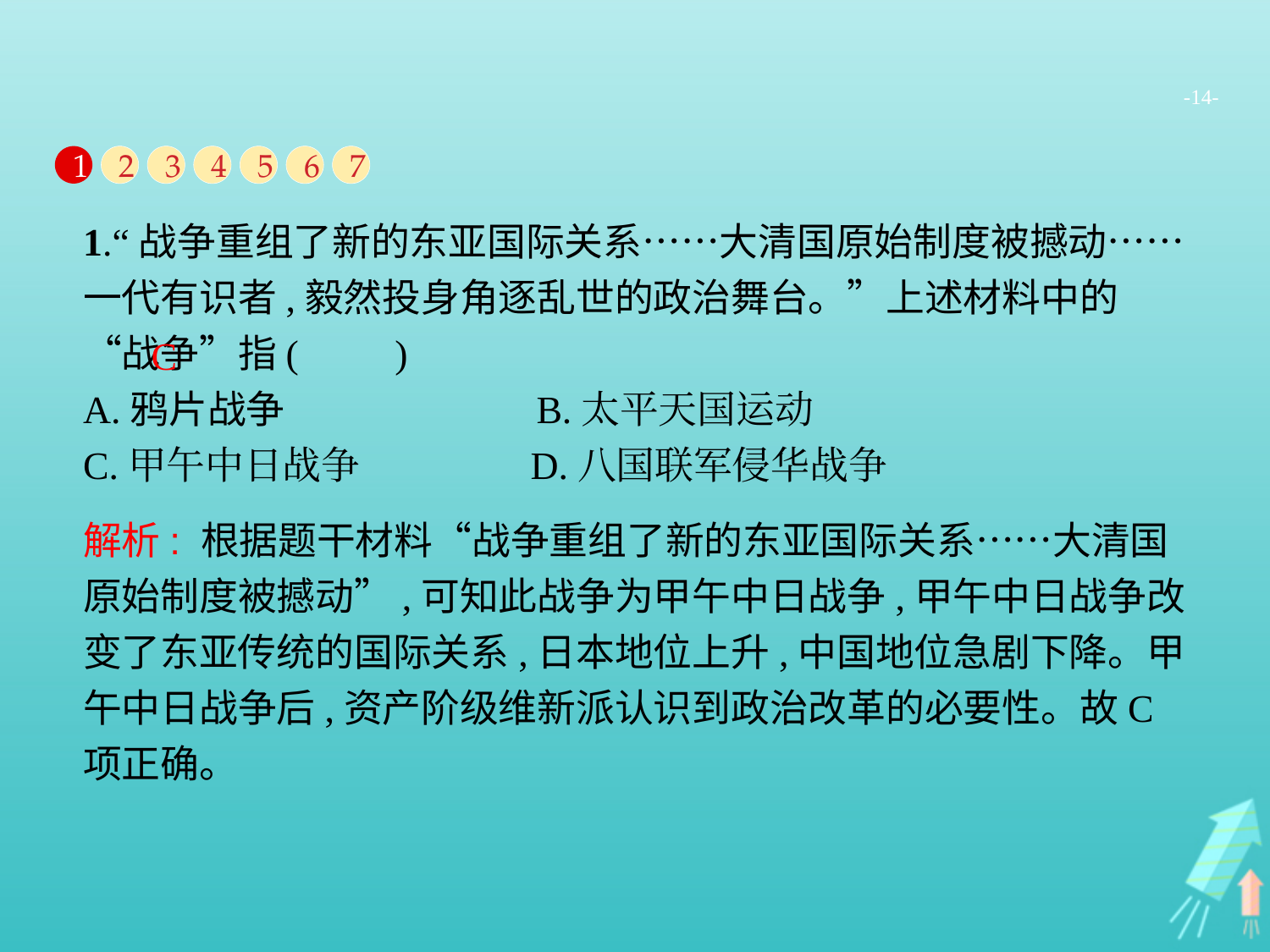

-14-
1
2
3
4
5
6
7
1.“战争重组了新的东亚国际关系……大清国原始制度被撼动……一代有识者,毅然投身角逐乱世的政治舞台。”上述材料中的“战争”指(　　)
A.鸦片战争　　　　　 　B.太平天国运动
C.甲午中日战争		D.八国联军侵华战争
C
解析: 根据题干材料“战争重组了新的东亚国际关系……大清国原始制度被撼动”,可知此战争为甲午中日战争,甲午中日战争改变了东亚传统的国际关系,日本地位上升,中国地位急剧下降。甲午中日战争后,资产阶级维新派认识到政治改革的必要性。故C项正确。